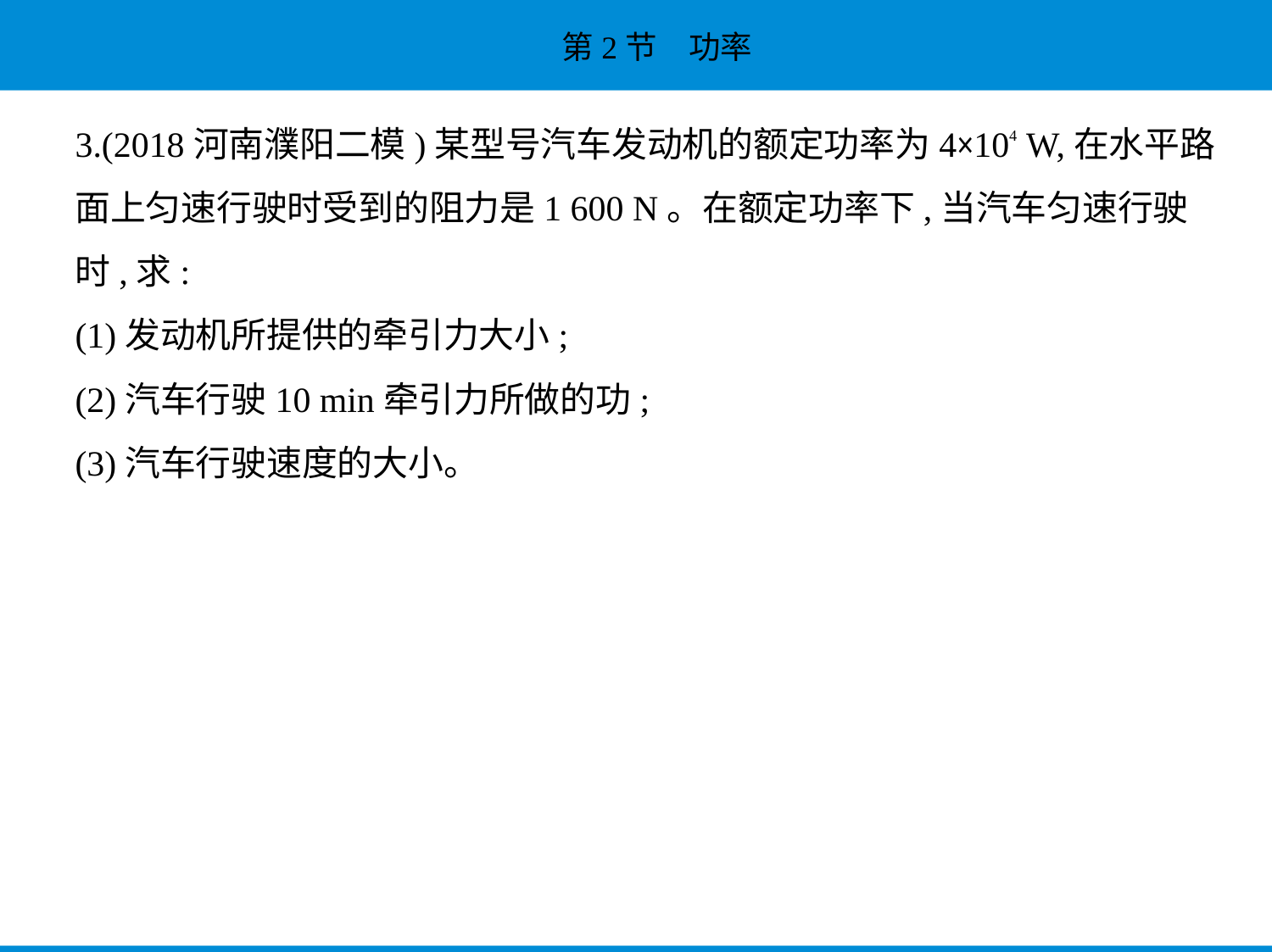

3.(2018河南濮阳二模)某型号汽车发动机的额定功率为4×104 W,在水平路
面上匀速行驶时受到的阻力是1 600 N。在额定功率下,当汽车匀速行驶
时,求:
(1)发动机所提供的牵引力大小;
(2)汽车行驶10 min牵引力所做的功;
(3)汽车行驶速度的大小。